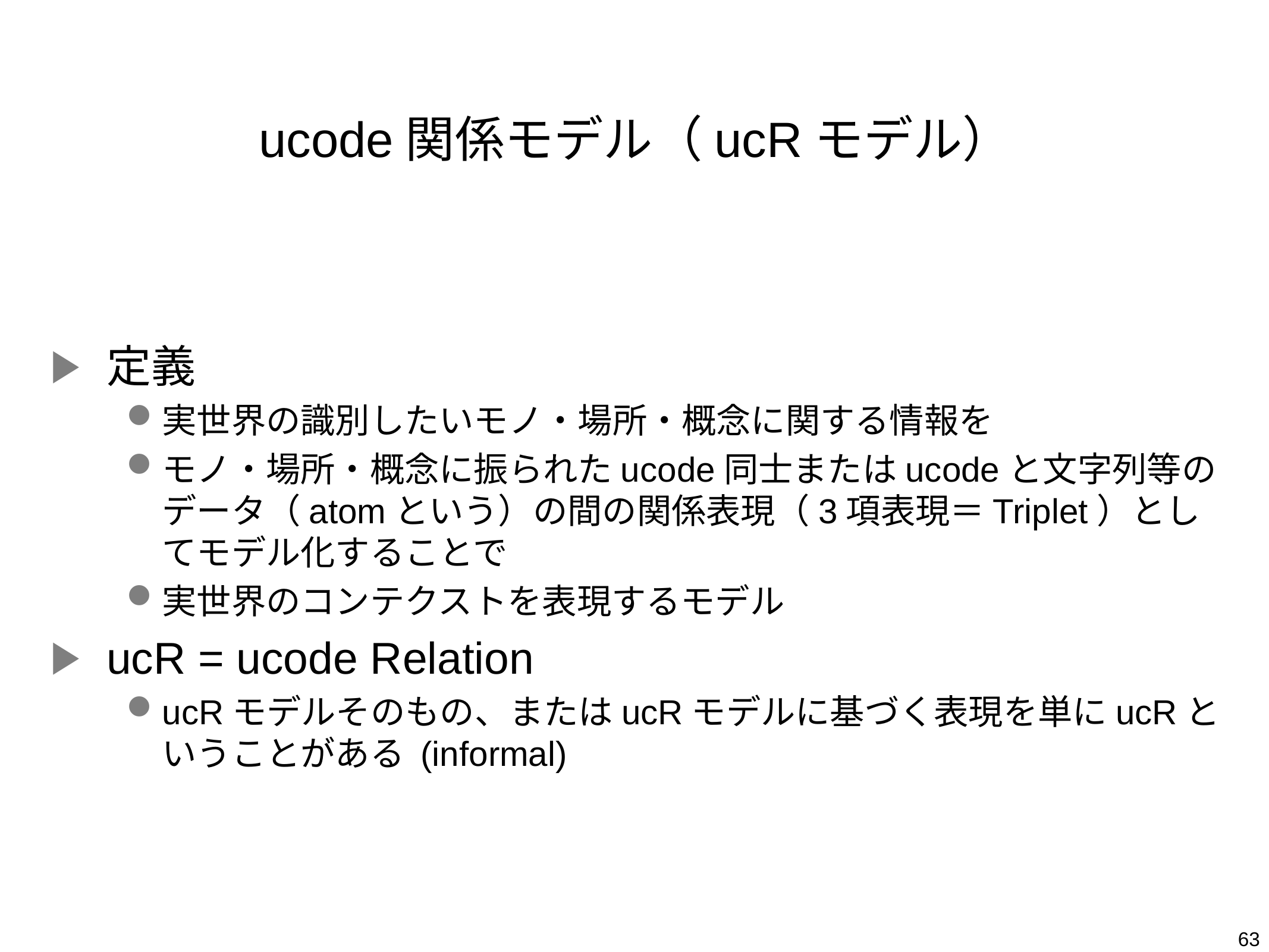

# ucode関係モデル（ucRモデル）
定義
実世界の識別したいモノ・場所・概念に関する情報を
モノ・場所・概念に振られたucode同士またはucodeと文字列等のデータ（atomという）の間の関係表現（3項表現＝Triplet）としてモデル化することで
実世界のコンテクストを表現するモデル
ucR = ucode Relation
ucRモデルそのもの、またはucRモデルに基づく表現を単にucRということがある (informal)
63